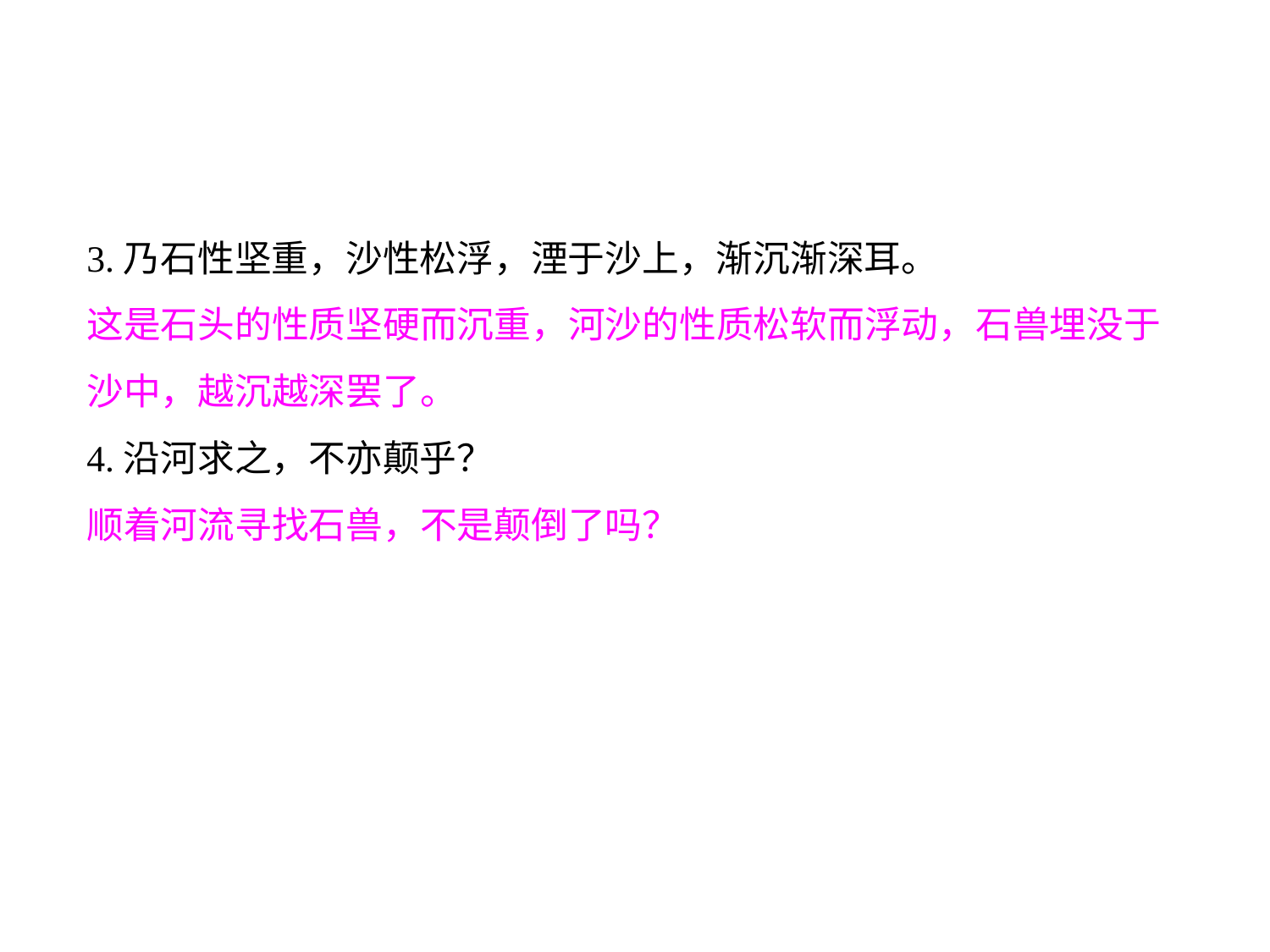

3.乃石性坚重，沙性松浮，湮于沙上，渐沉渐深耳。
这是石头的性质坚硬而沉重，河沙的性质松软而浮动，石兽埋没于沙中，越沉越深罢了。
4.沿河求之，不亦颠乎？
顺着河流寻找石兽，不是颠倒了吗？